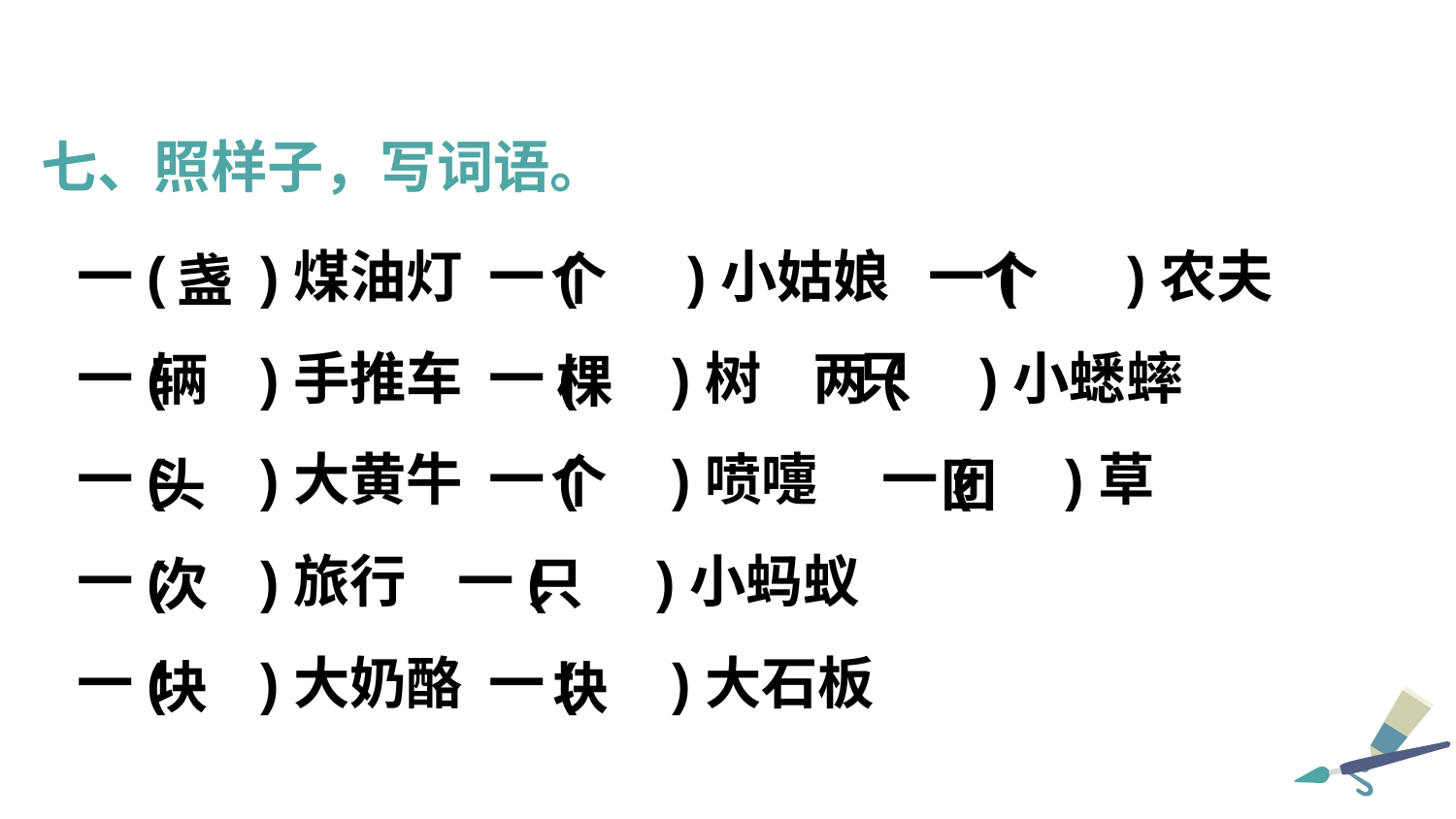

七、照样子，写词语。
一(      )煤油灯  一(       )小姑娘   一(       )农夫
一(      )手推车  一(      )树    两(     )小蟋蟀
一(      )大黄牛  一(      )喷嚏     一(      )草
一(      )旅行    一(       )小蚂蚁
一(      )大奶酪  一(      )大石板
个
个
 盏
只
辆
棵
个
头
团
只
次
块
块